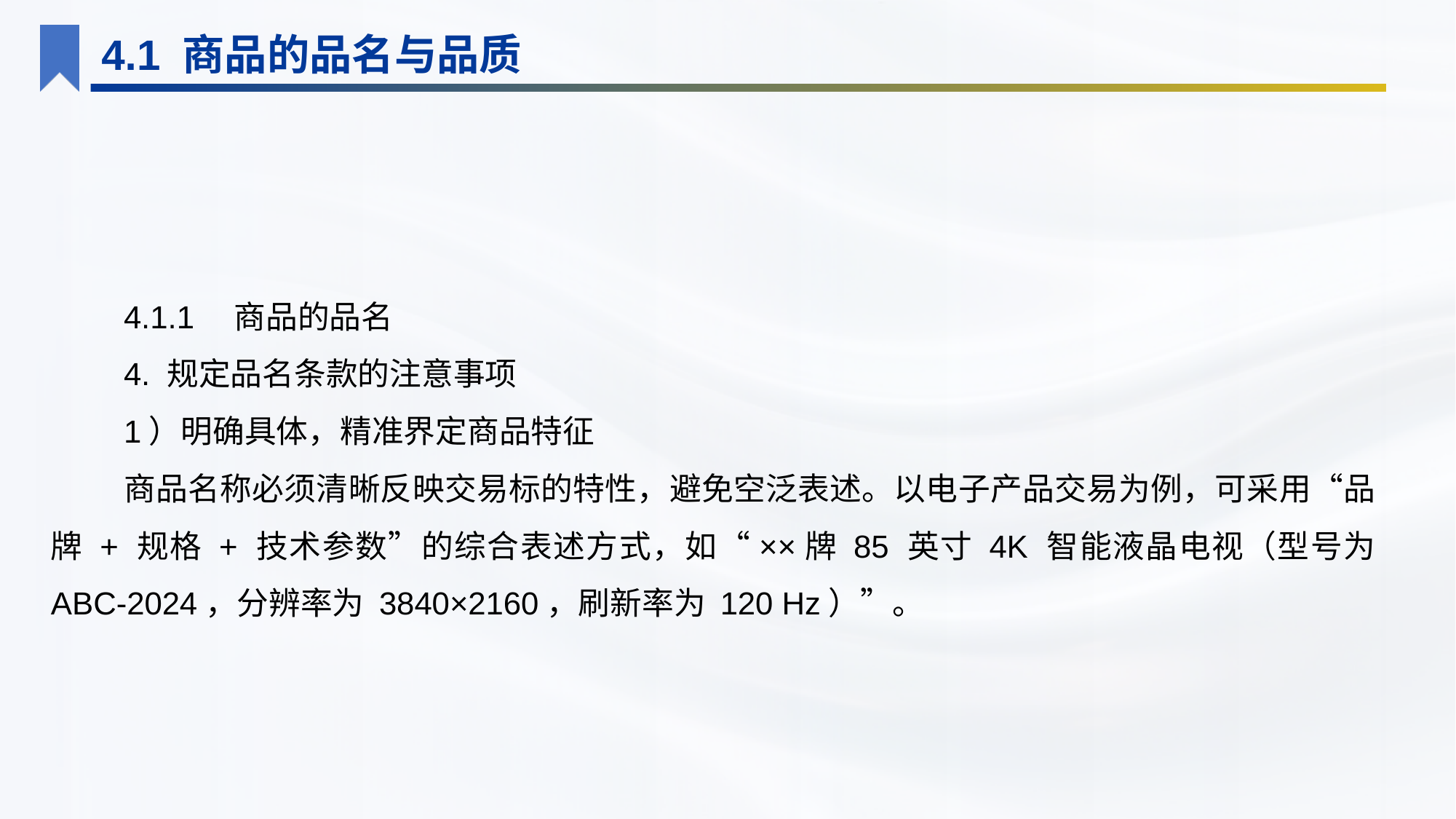

4.1 商品的品名与品质
4.1.1　商品的品名
4. 规定品名条款的注意事项
1）明确具体，精准界定商品特征
商品名称必须清晰反映交易标的特性，避免空泛表述。以电子产品交易为例，可采用“品牌 + 规格 + 技术参数”的综合表述方式，如“××牌 85 英寸 4K 智能液晶电视（型号为 ABC-2024，分辨率为 3840×2160，刷新率为 120 Hz）”。